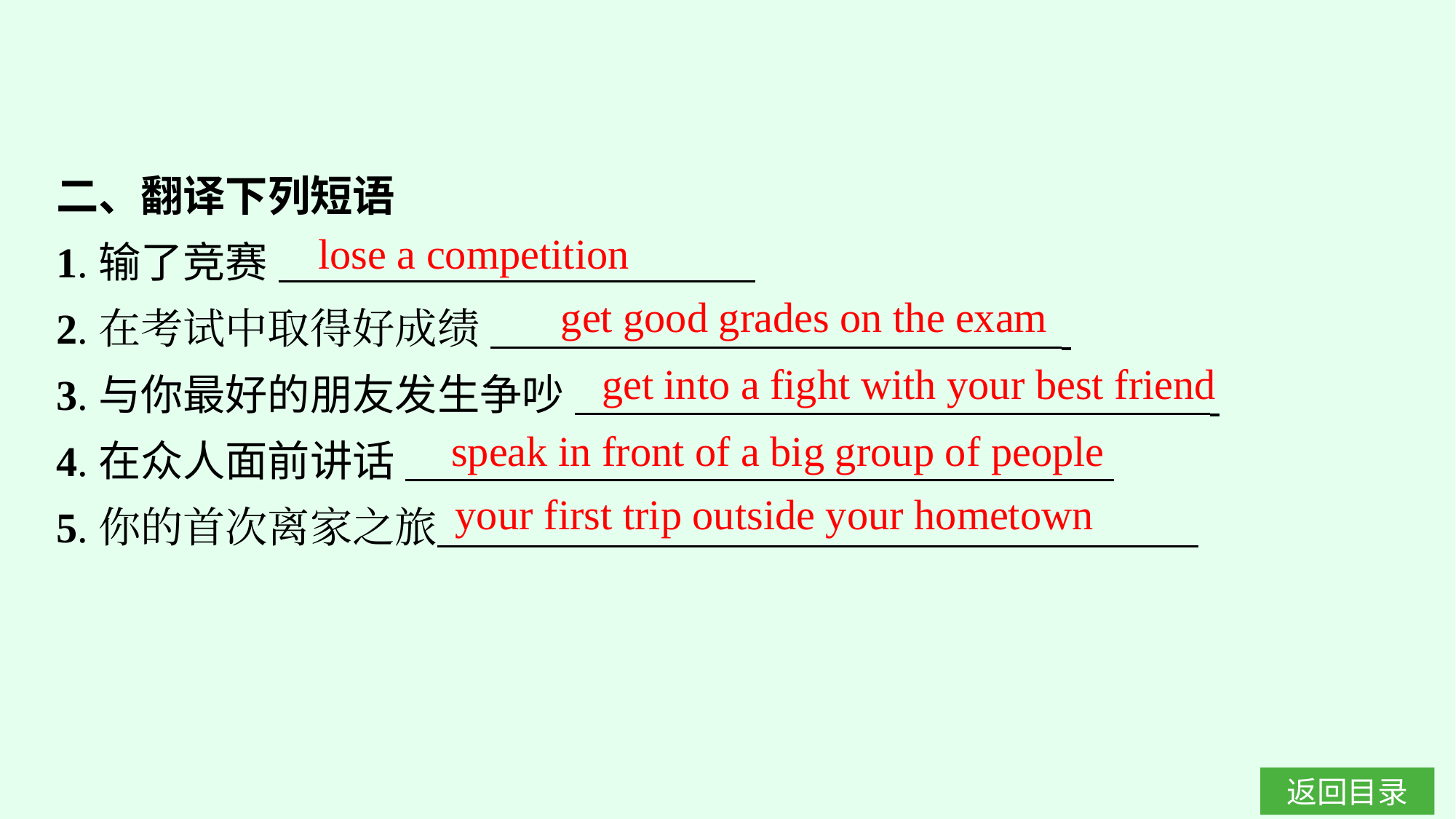

二、翻译下列短语
1.输了竞赛
2.在考试中取得好成绩
3.与你最好的朋友发生争吵
4.在众人面前讲话
5.你的首次离家之旅
lose a competition
get good grades on the exam
get into a fight with your best friend
speak in front of a big group of people
your first trip outside your hometown